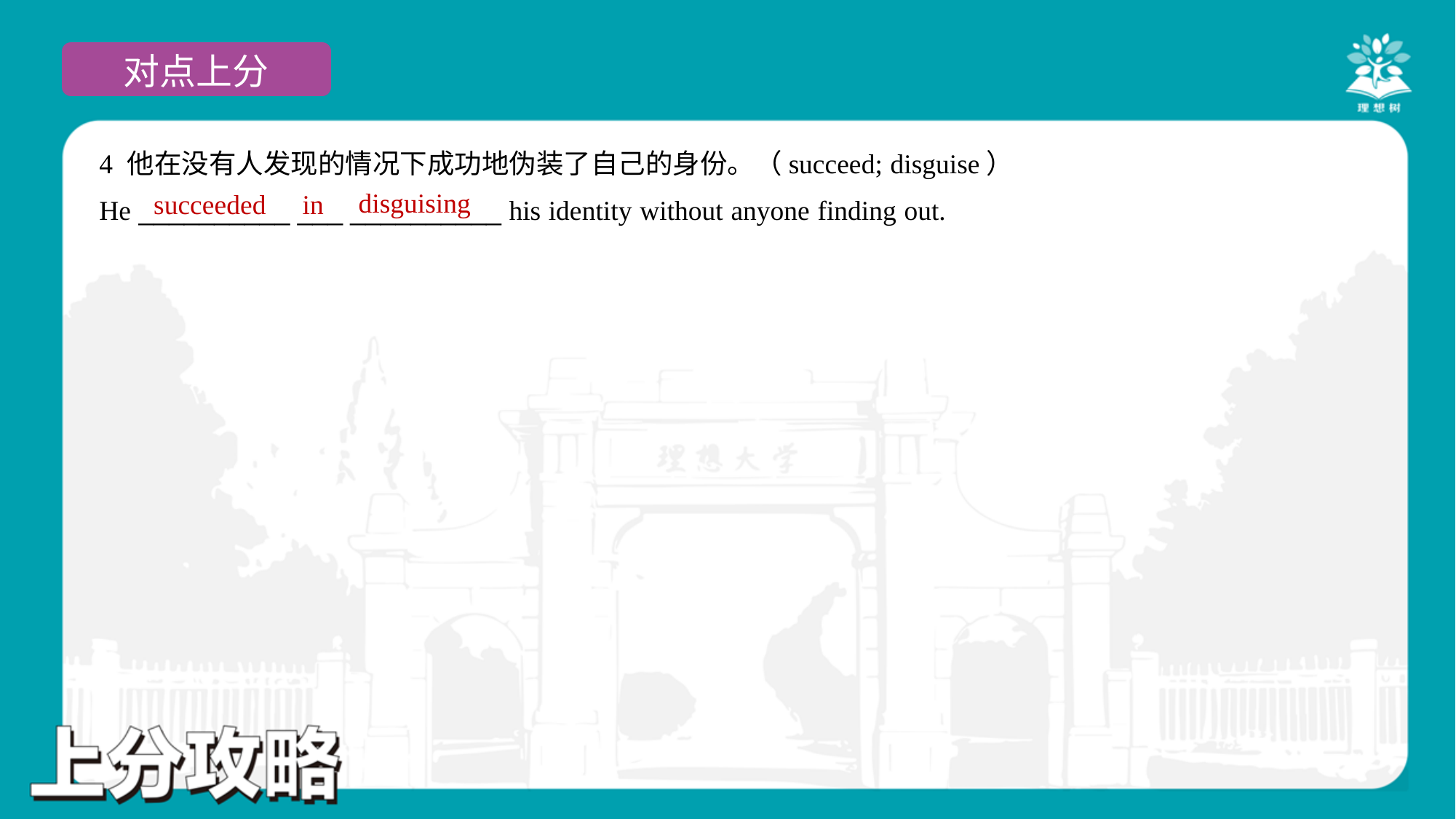

4 他在没有人发现的情况下成功地伪装了自己的身份。（succeed; disguise）
He __________ ___ __________ his identity without anyone finding out.
disguising
succeeded
in